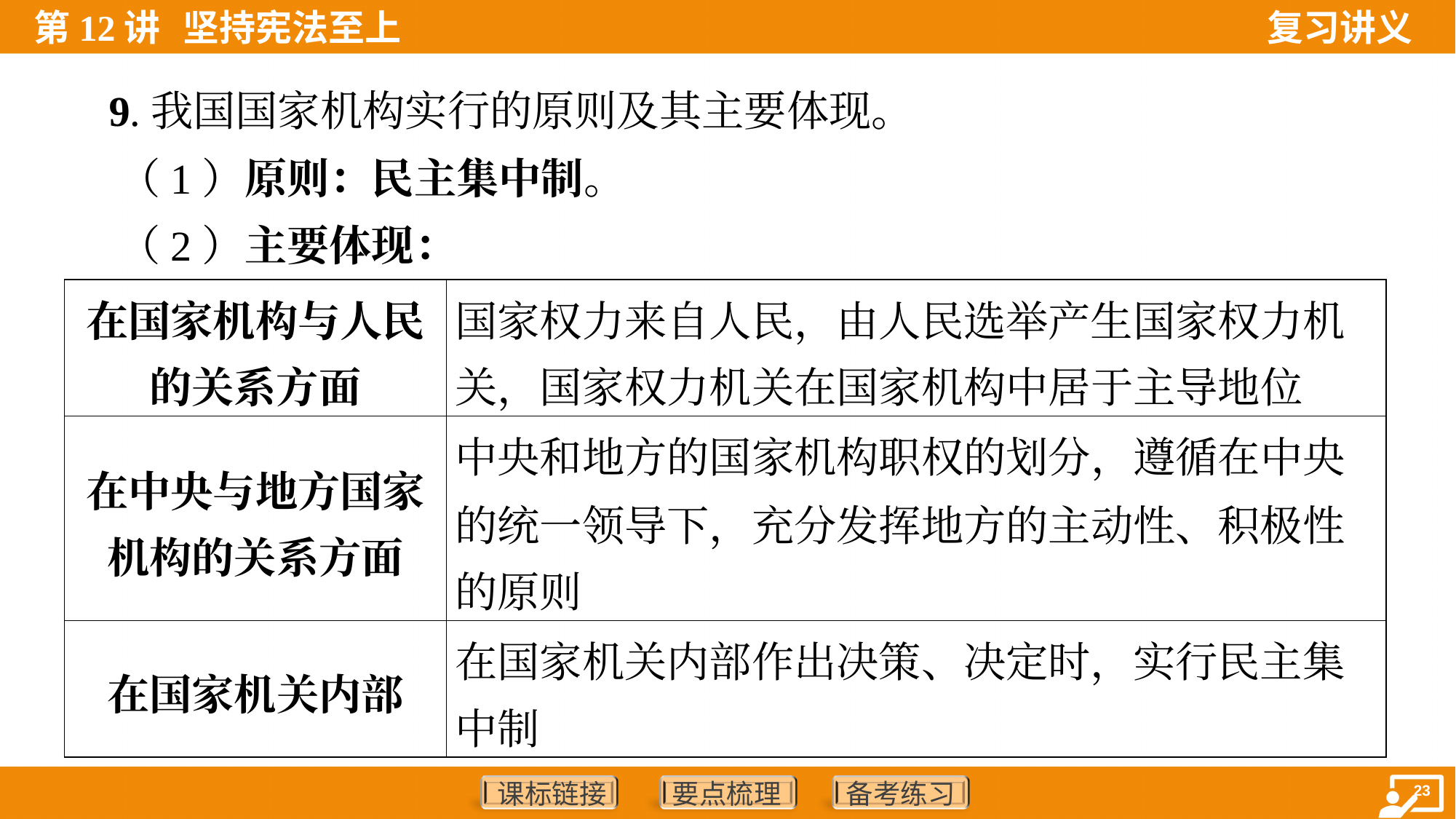

9.我国国家机构实行的原则及其主要体现。
    （1）原则：民主集中制。
    （2）主要体现：
| 在国家机构与人民 的关系方面 | 国家权力来自人民，由人民选举产生国家权力机 关，国家权力机关在国家机构中居于主导地位 |
| --- | --- |
| 在中央与地方国家 机构的关系方面 | 中央和地方的国家机构职权的划分，遵循在中央 的统一领导下，充分发挥地方的主动性、积极性 的原则 |
| 在国家机关内部 | 在国家机关内部作出决策、决定时，实行民主集 中制 |